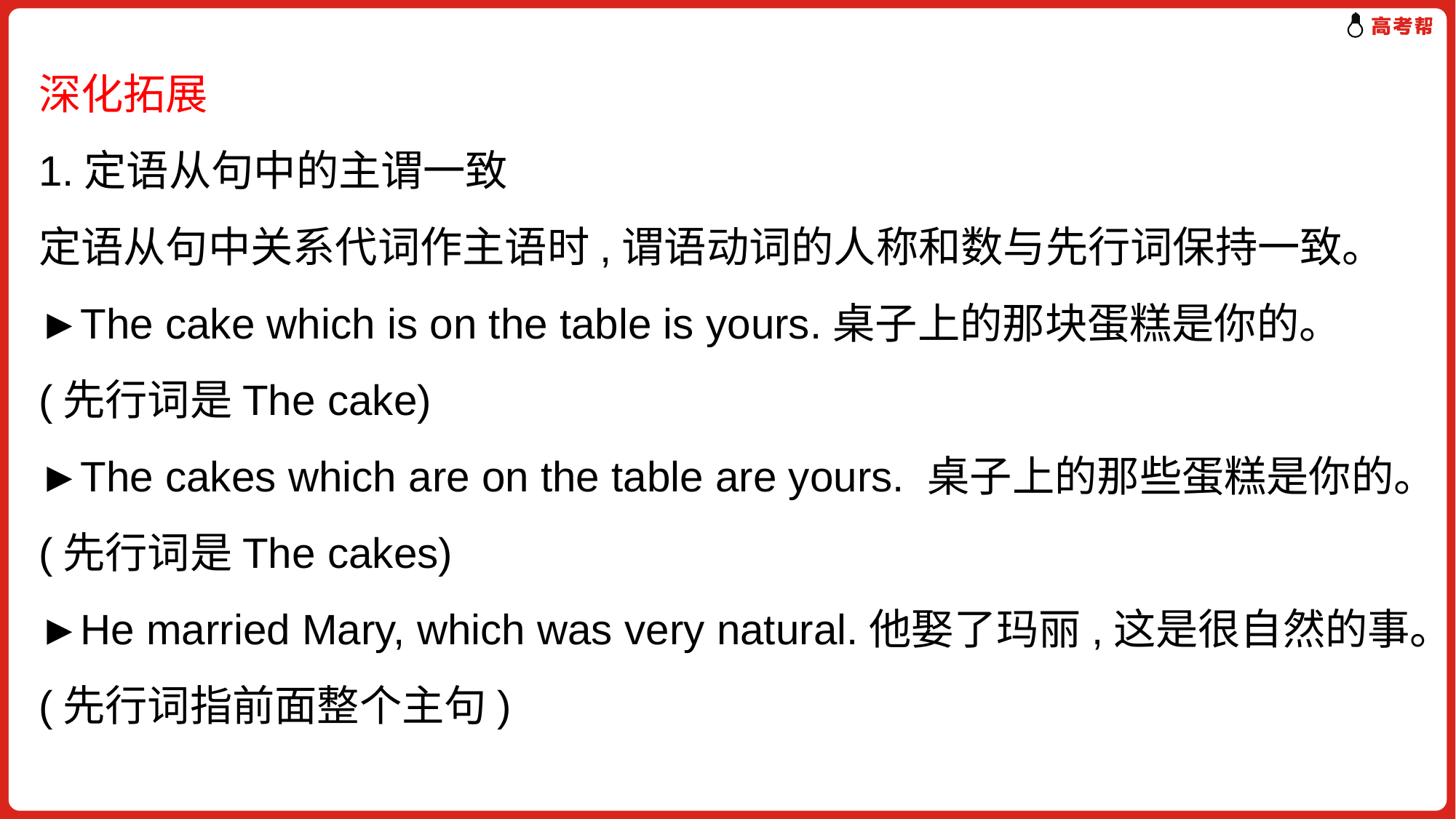

深化拓展
1.定语从句中的主谓一致
定语从句中关系代词作主语时,谓语动词的人称和数与先行词保持一致。
►The cake which is on the table is yours.桌子上的那块蛋糕是你的。(先行词是The cake)
►The cakes which are on the table are yours. 桌子上的那些蛋糕是你的。(先行词是The cakes)
►He married Mary, which was very natural.他娶了玛丽,这是很自然的事。(先行词指前面整个主句)